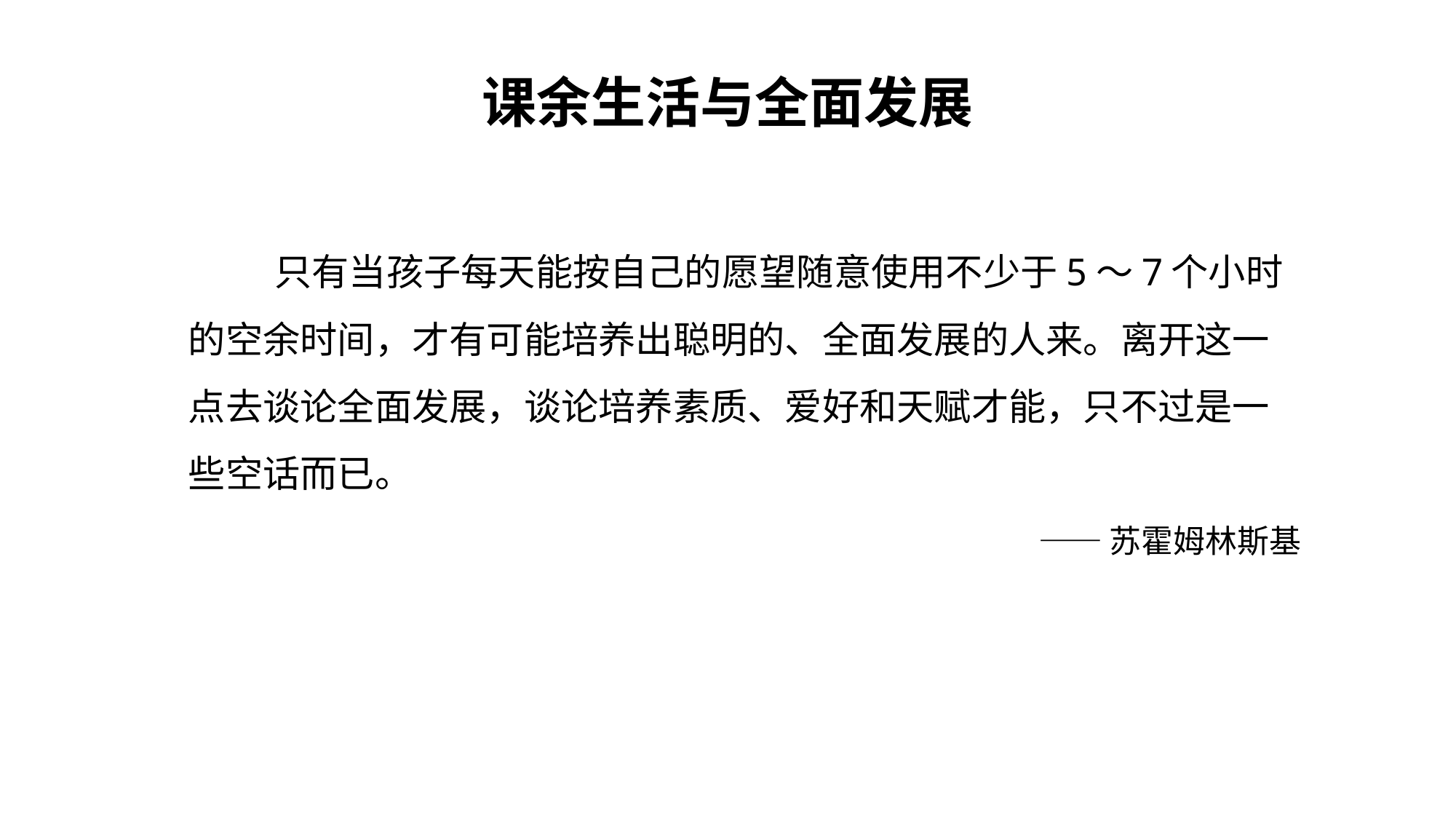

# 课余生活与全面发展
        只有当孩子每天能按自己的愿望随意使用不少于5～7个小时的空余时间，才有可能培养出聪明的、全面发展的人来。离开这一点去谈论全面发展，谈论培养素质、爱好和天赋才能，只不过是一些空话而已。
    ——苏霍姆林斯基